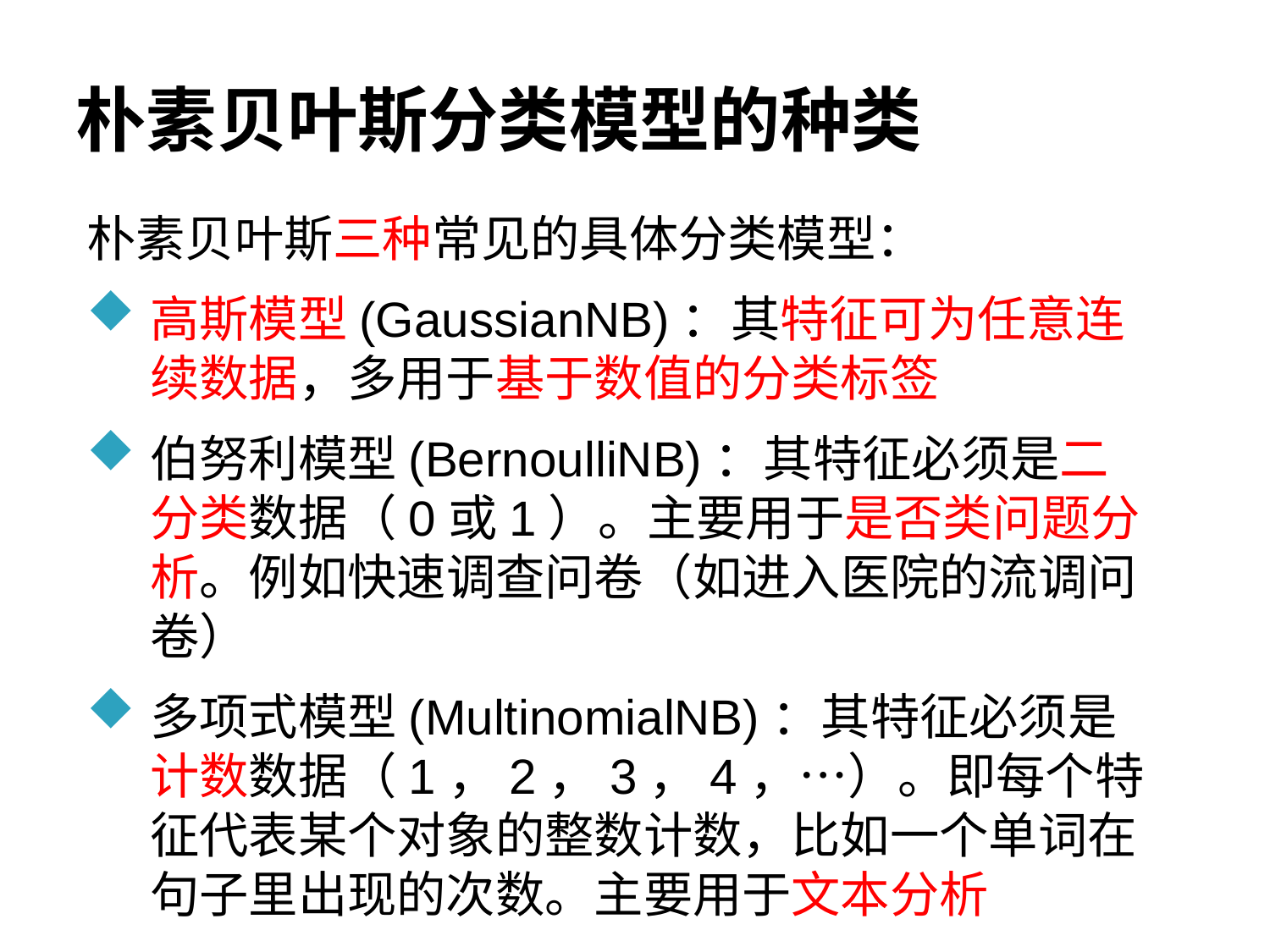

# 朴素贝叶斯分类模型的种类
朴素贝叶斯三种常见的具体分类模型：
高斯模型(GaussianNB)：其特征可为任意连续数据，多用于基于数值的分类标签
伯努利模型(BernoulliNB)：其特征必须是二分类数据（0或1）。主要用于是否类问题分析。例如快速调查问卷（如进入医院的流调问卷）
多项式模型(MultinomialNB)：其特征必须是计数数据（1，2，3，4，…）。即每个特征代表某个对象的整数计数，比如一个单词在句子里出现的次数。主要用于文本分析